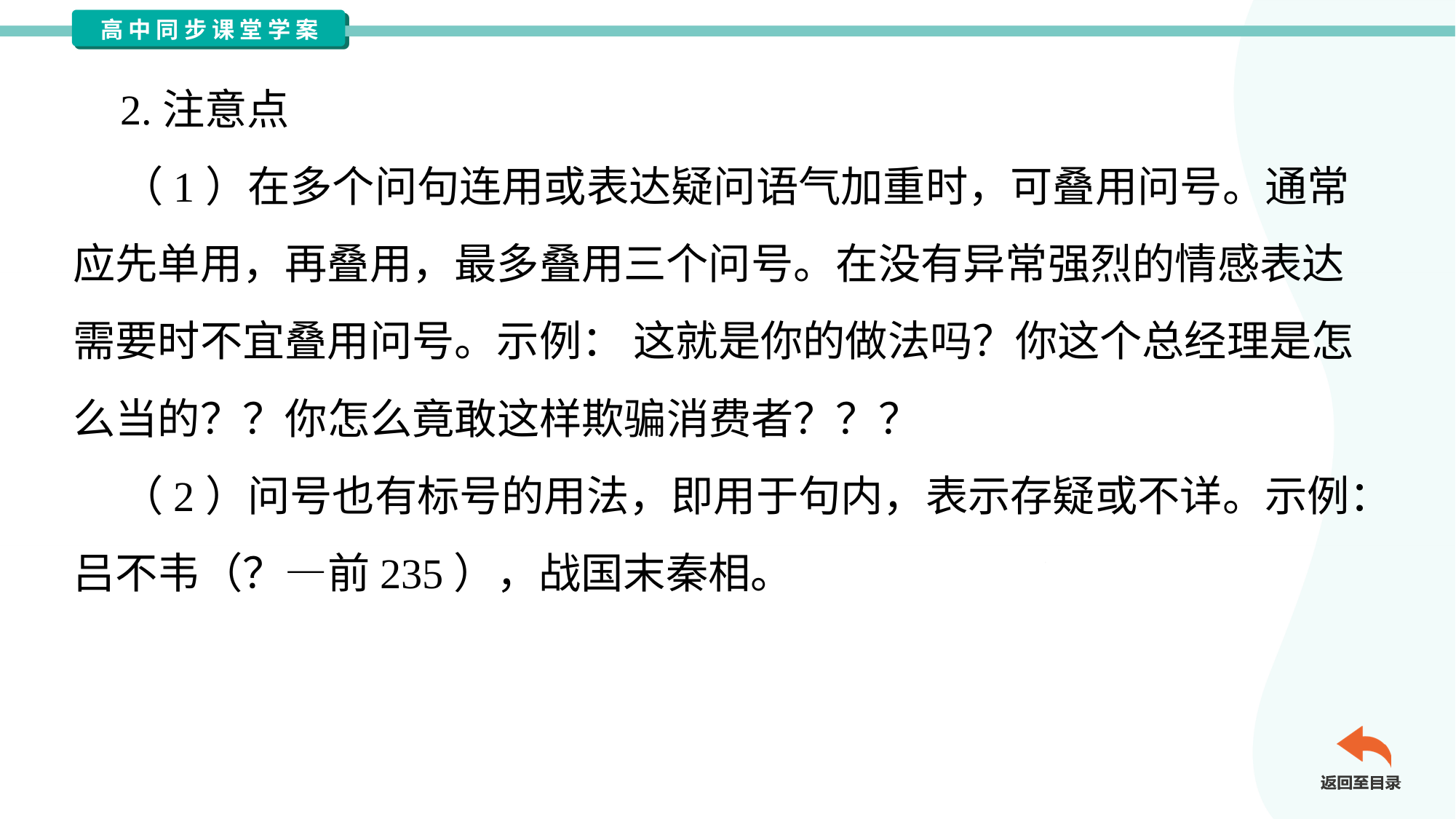

2.注意点
    （1）在多个问句连用或表达疑问语气加重时，可叠用问号。通常
应先单用，再叠用，最多叠用三个问号。在没有异常强烈的情感表达
需要时不宜叠用问号。示例： 这就是你的做法吗？你这个总经理是怎
么当的？？你怎么竟敢这样欺骗消费者？？？
    （2）问号也有标号的用法，即用于句内，表示存疑或不详。示例：
吕不韦（？—前235），战国末秦相。